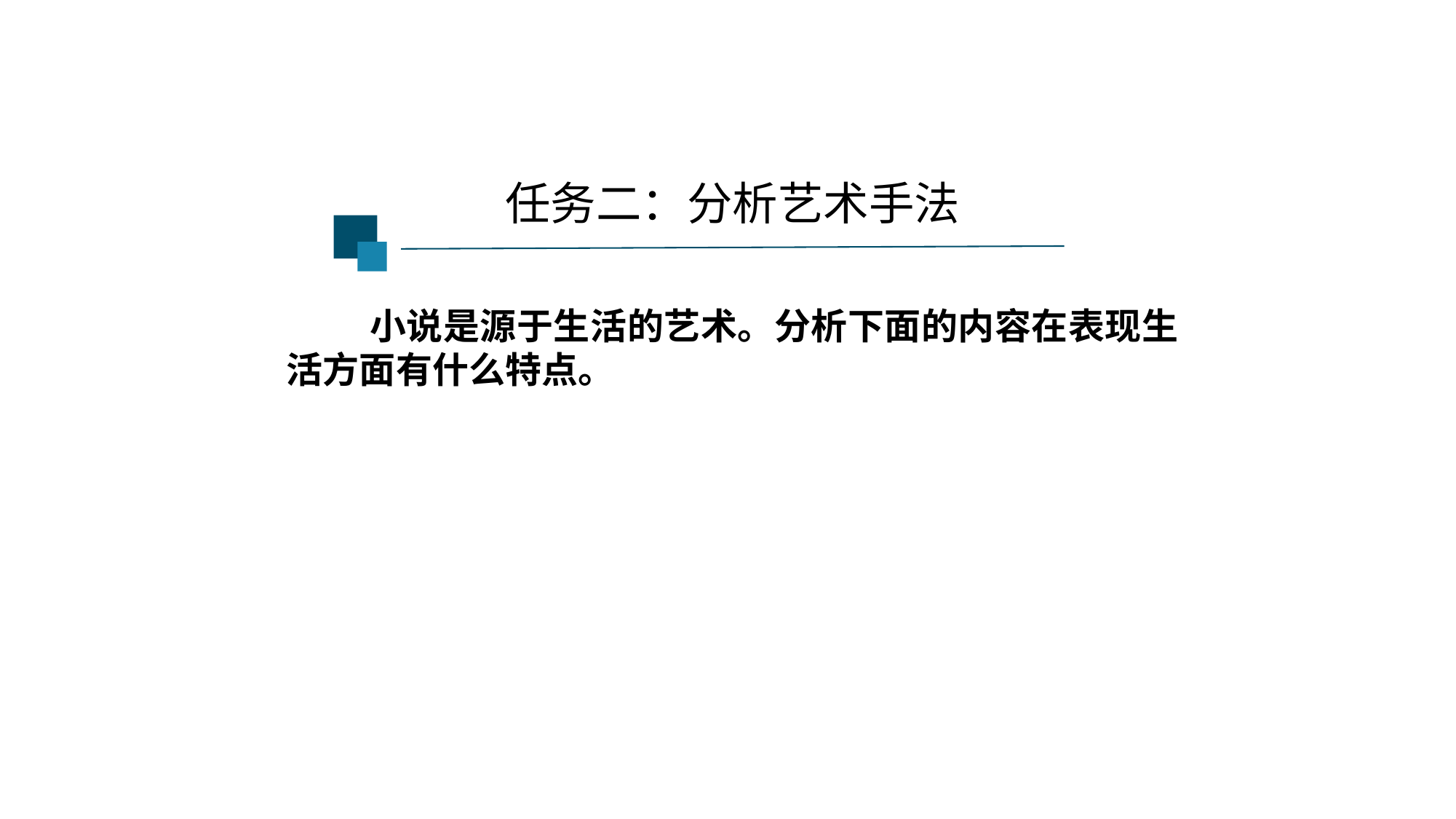

任务二：分析艺术手法

    小说是源于生活的艺术。分析下面的内容在表现生活方面有什么特点。